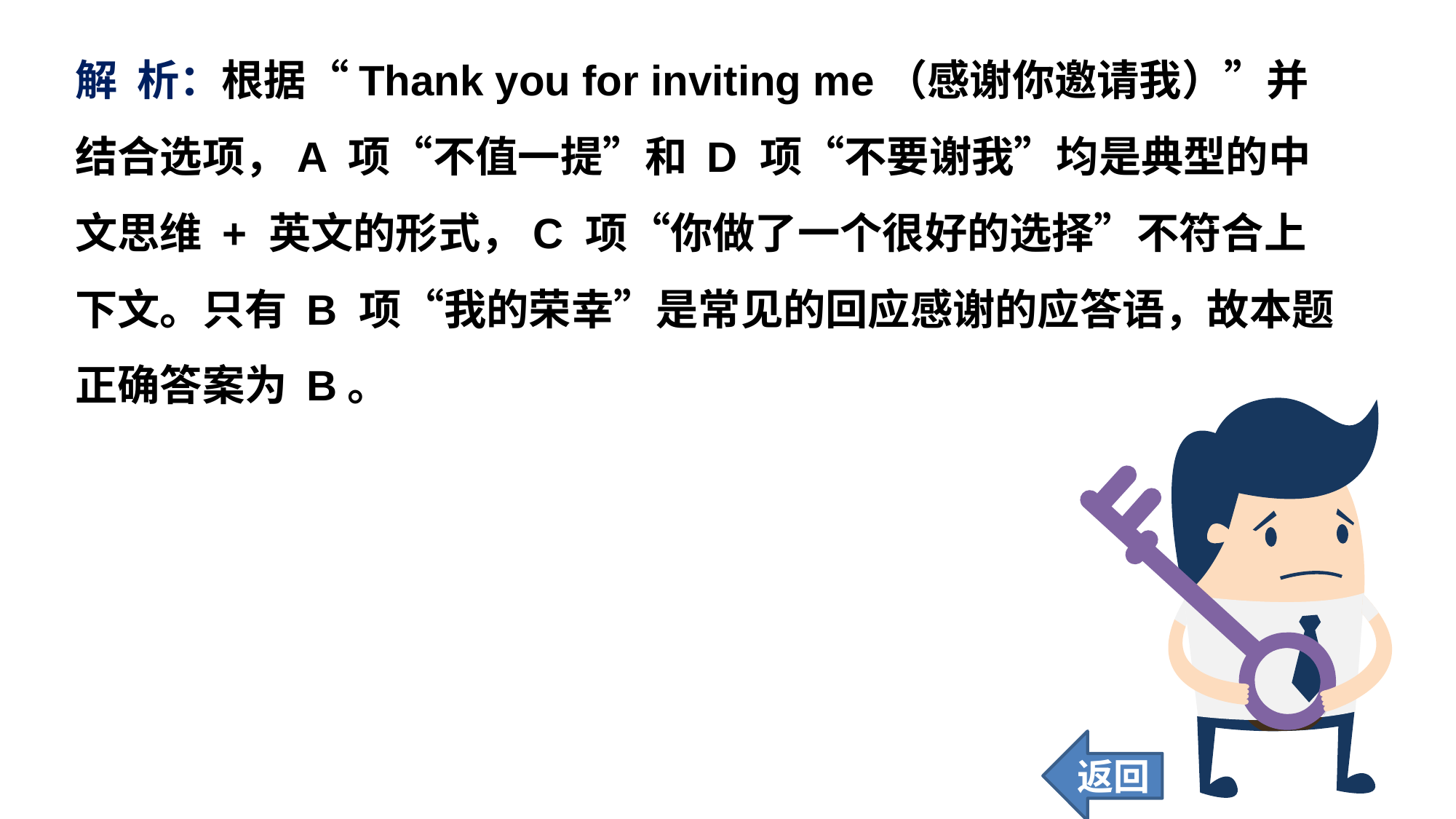

解  析：根据“Thank you for inviting me（感谢你邀请我）”并结合选项，A 项“不值一提”和 D 项“不要谢我”均是典型的中文思维 + 英文的形式，C 项“你做了一个很好的选择”不符合上下文。只有 B 项“我的荣幸”是常见的回应感谢的应答语，故本题正确答案为 B。

返回
28